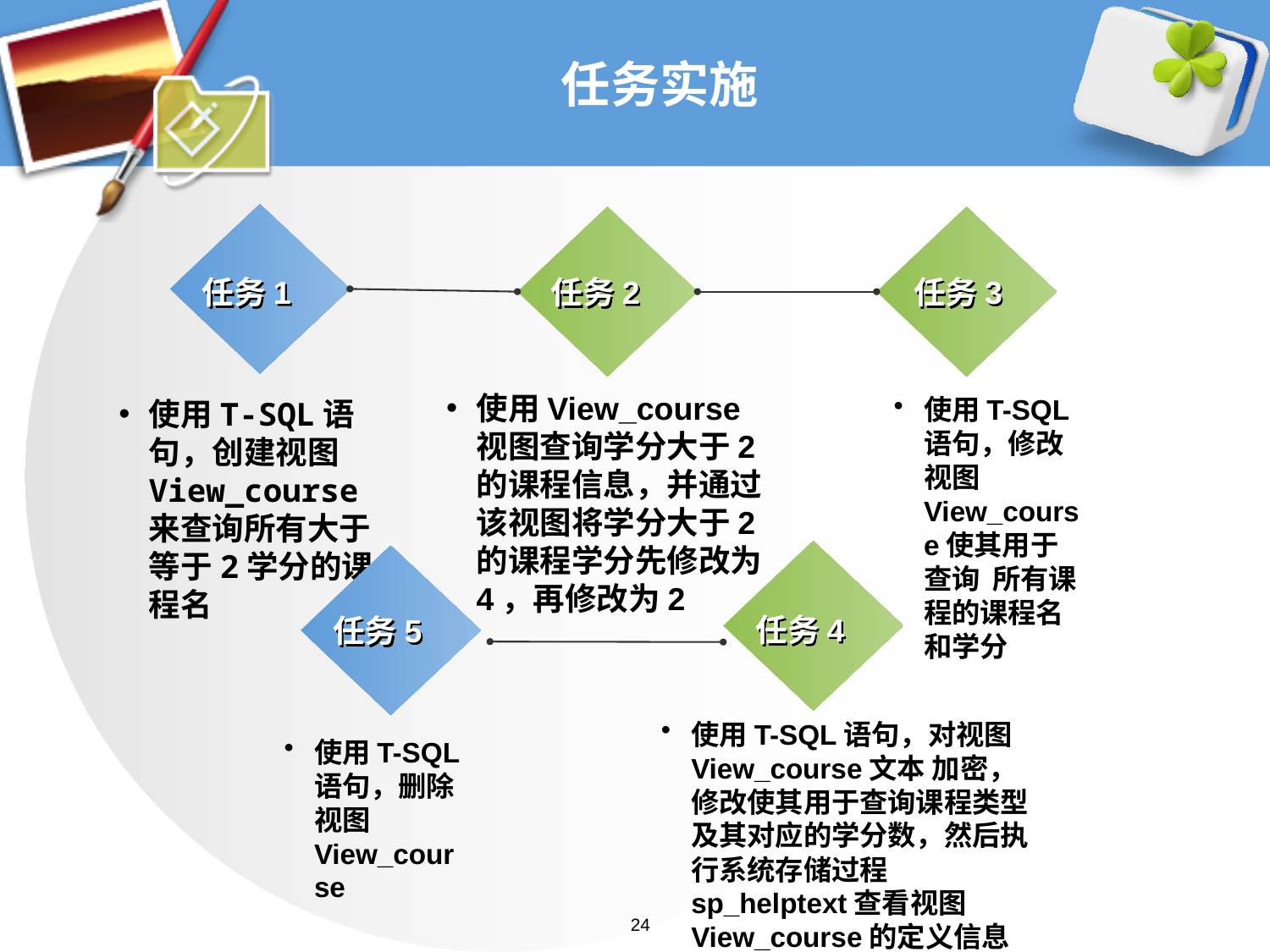

# 任务实施

任务1
任务2
任务3
使用View_course视图查询学分大于2的课程信息，并通过该视图将学分大于2的课程学分先修改为4，再修改为2
使用T-SQL语句，修改视图View_course使其用于查询  所有课程的课程名和学分
使用T-SQL语句，创建视图View_course来查询所有大于等于2学分的课程名

任务4
任务5
任务5
使用T-SQL语句，对视图View_course文本 加密，修改使其用于查询课程类型及其对应的学分数，然后执行系统存储过程sp_helptext查看视图View_course的定义信息
使用T-SQL语句，删除视图View_course
24